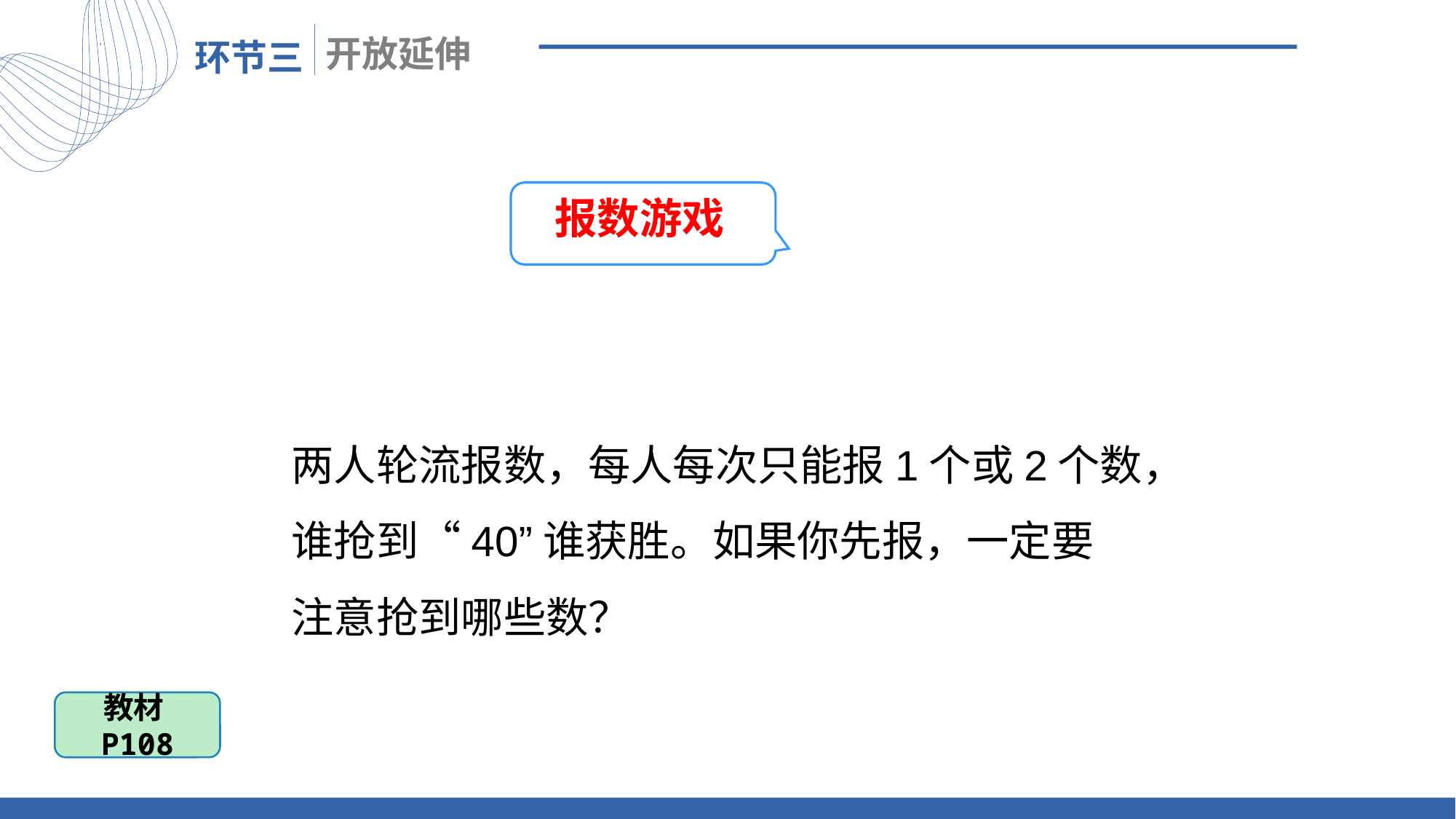

报数游戏
两人轮流报数，每人每次只能报1个或2个数，
谁抢到“40”谁获胜。如果你先报，一定要
注意抢到哪些数？
教材P108